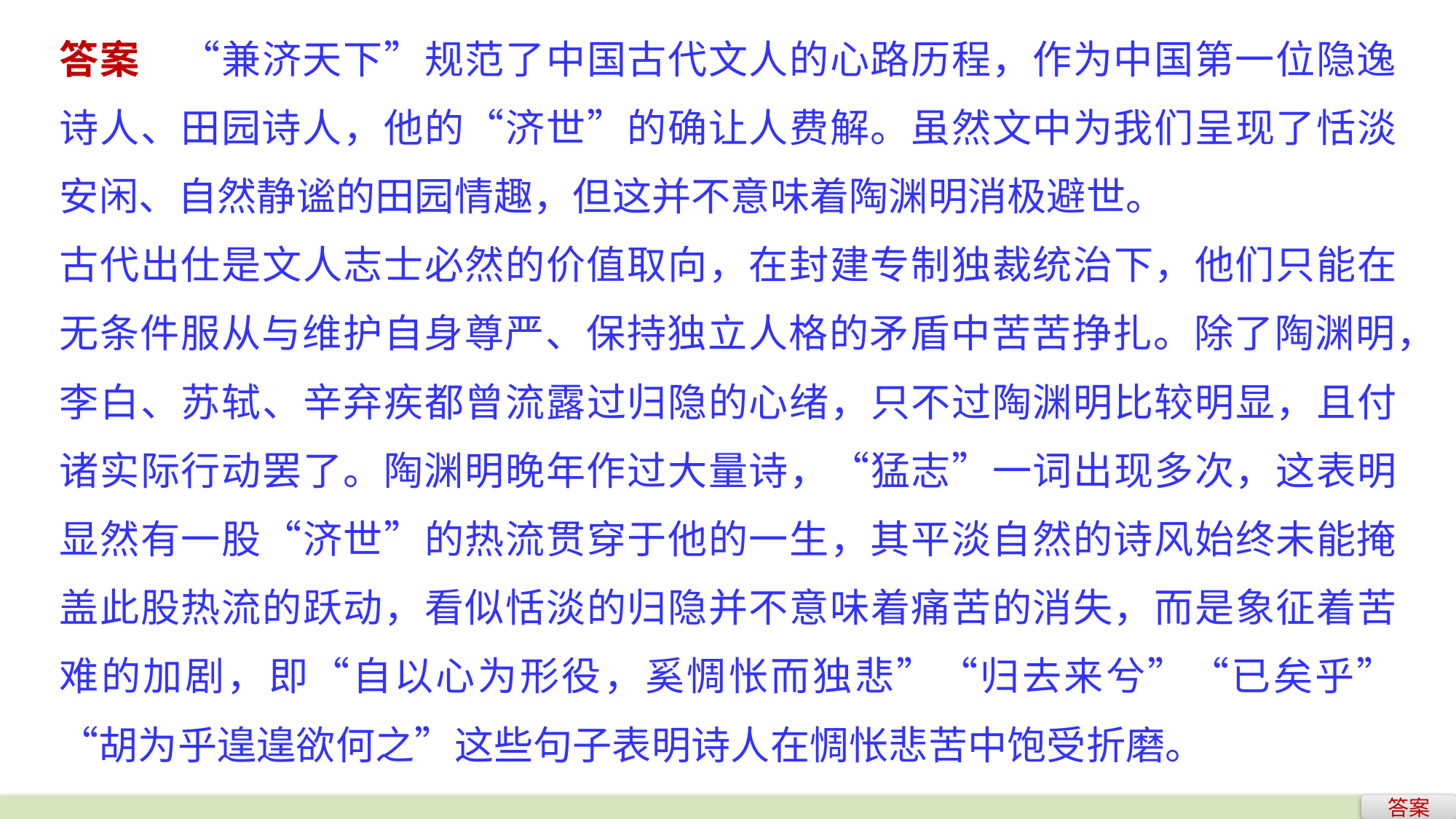

答案　“兼济天下”规范了中国古代文人的心路历程，作为中国第一位隐逸诗人、田园诗人，他的“济世”的确让人费解。虽然文中为我们呈现了恬淡安闲、自然静谧的田园情趣，但这并不意味着陶渊明消极避世。
古代出仕是文人志士必然的价值取向，在封建专制独裁统治下，他们只能在无条件服从与维护自身尊严、保持独立人格的矛盾中苦苦挣扎。除了陶渊明，李白、苏轼、辛弃疾都曾流露过归隐的心绪，只不过陶渊明比较明显，且付诸实际行动罢了。陶渊明晚年作过大量诗，“猛志”一词出现多次，这表明显然有一股“济世”的热流贯穿于他的一生，其平淡自然的诗风始终未能掩盖此股热流的跃动，看似恬淡的归隐并不意味着痛苦的消失，而是象征着苦难的加剧，即“自以心为形役，奚惆怅而独悲”“归去来兮”“已矣乎”“胡为乎遑遑欲何之”这些句子表明诗人在惆怅悲苦中饱受折磨。
答案